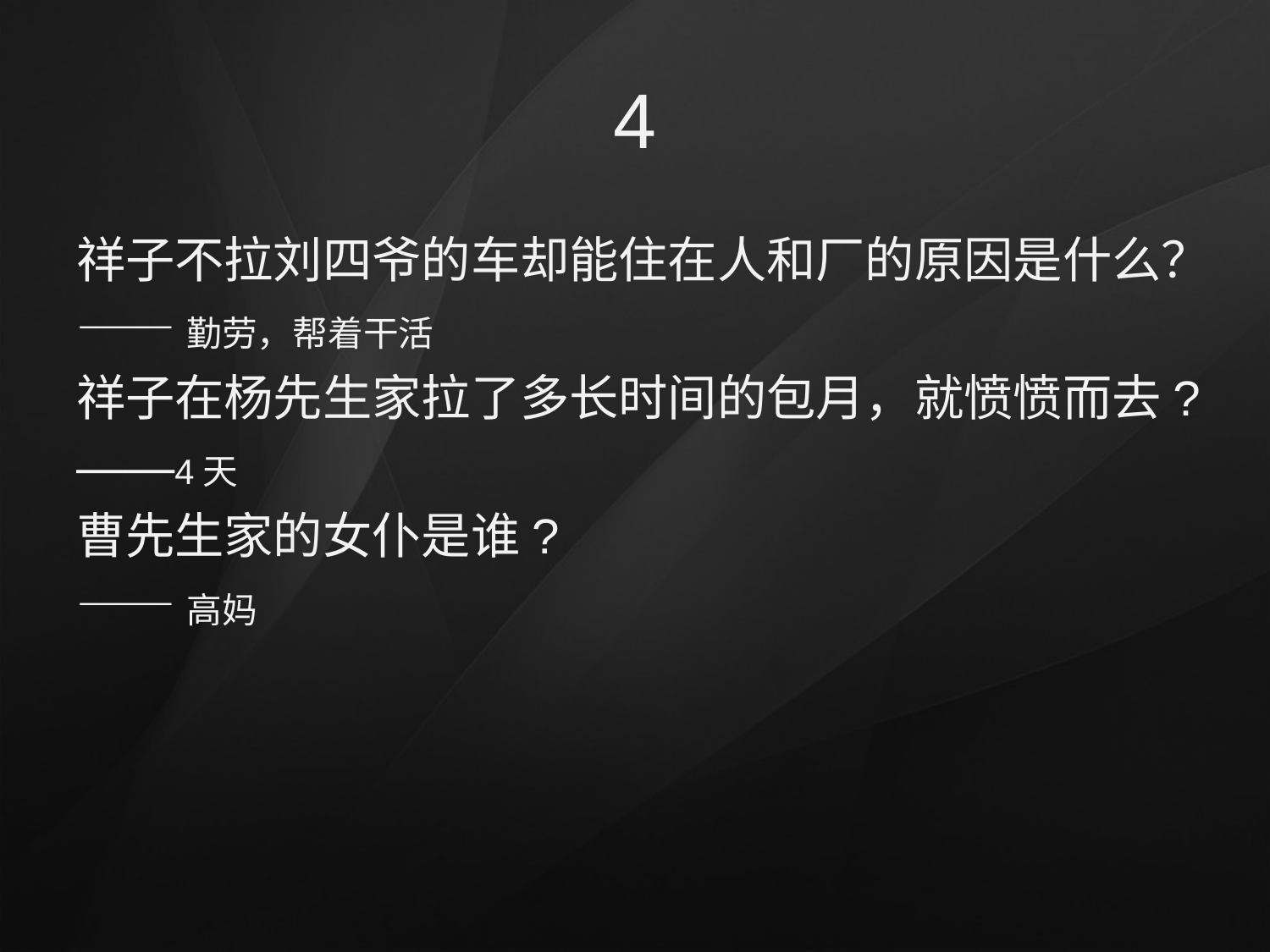

# 4
祥子不拉刘四爷的车却能住在人和厂的原因是什么？
——勤劳，帮着干活
祥子在杨先生家拉了多长时间的包月，就愤愤而去?
——4天
曹先生家的女仆是谁?
——高妈